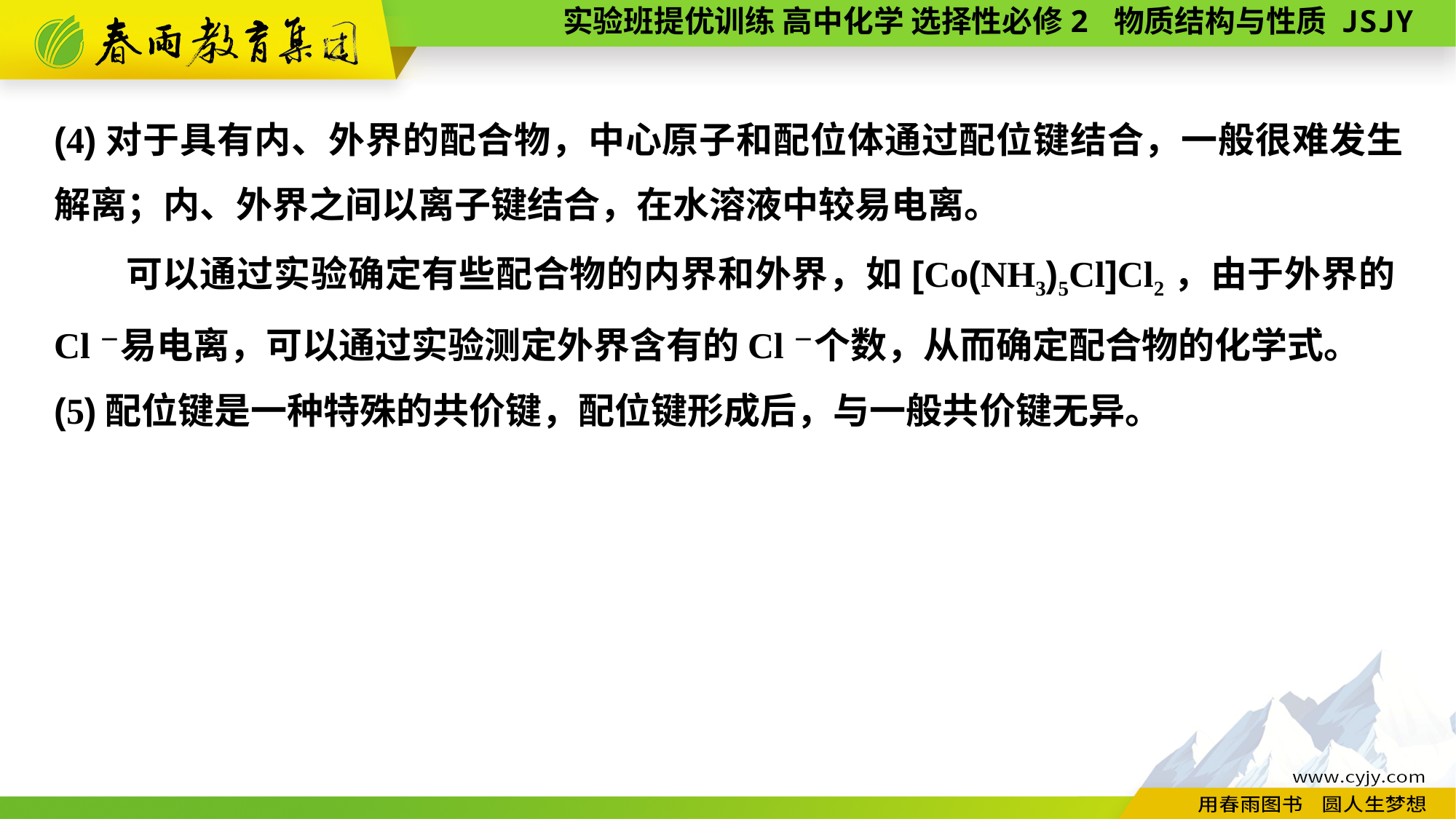

(4)对于具有内、外界的配合物，中心原子和配位体通过配位键结合，一般很难发生解离；内、外界之间以离子键结合，在水溶液中较易电离。
可以通过实验确定有些配合物的内界和外界，如[Co(NH3)5Cl]Cl2，由于外界的Cl－易电离，可以通过实验测定外界含有的Cl－个数，从而确定配合物的化学式。
(5)配位键是一种特殊的共价键，配位键形成后，与一般共价键无异。